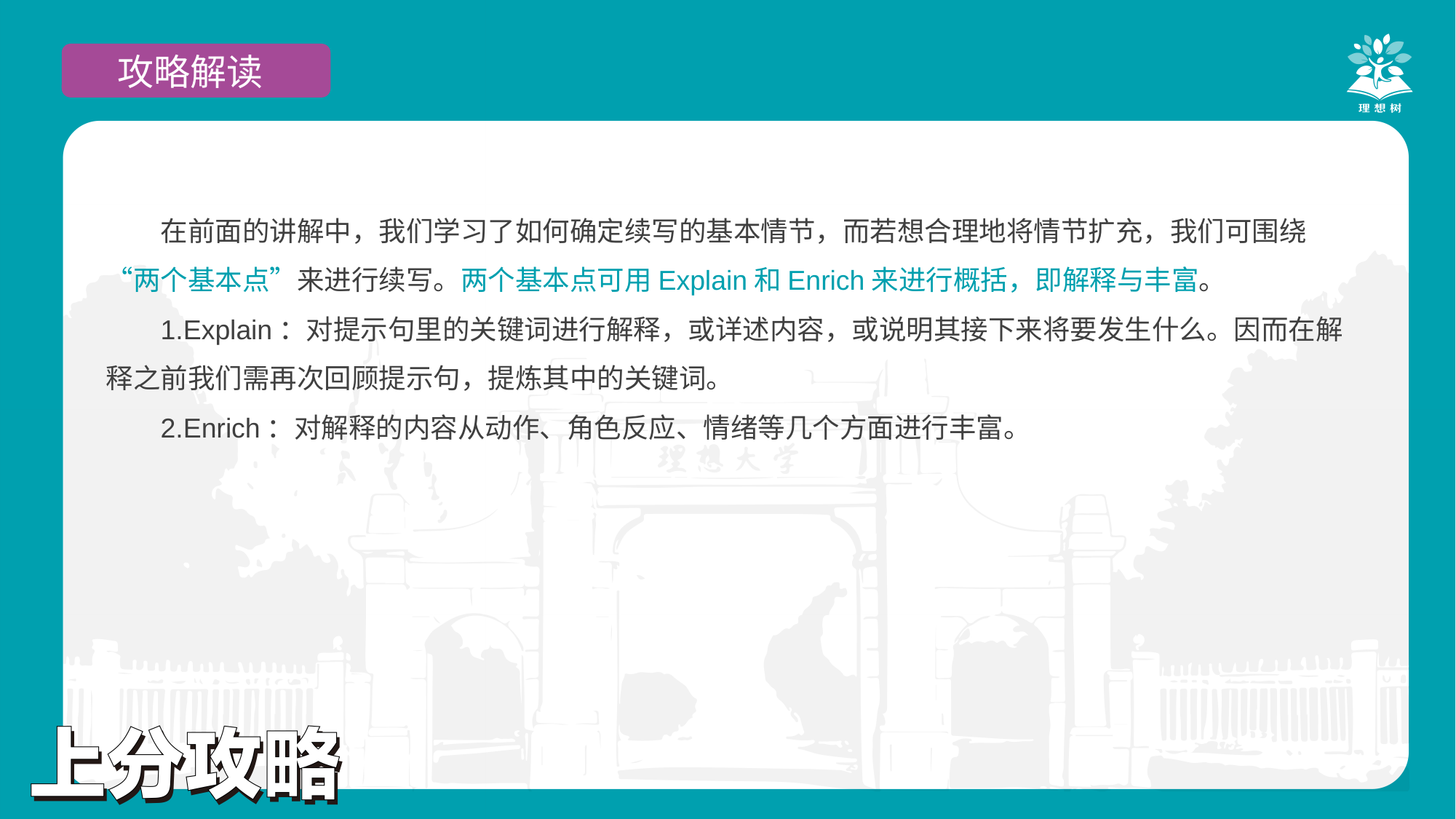

攻略解读
在前面的讲解中，我们学习了如何确定续写的基本情节，而若想合理地将情节扩充，我们可围绕“两个基本点”来进行续写。两个基本点可用Explain和Enrich来进行概括，即解释与丰富。
1.Explain：对提示句里的关键词进行解释，或详述内容，或说明其接下来将要发生什么。因而在解释之前我们需再次回顾提示句，提炼其中的关键词。
2.Enrich：对解释的内容从动作、角色反应、情绪等几个方面进行丰富。